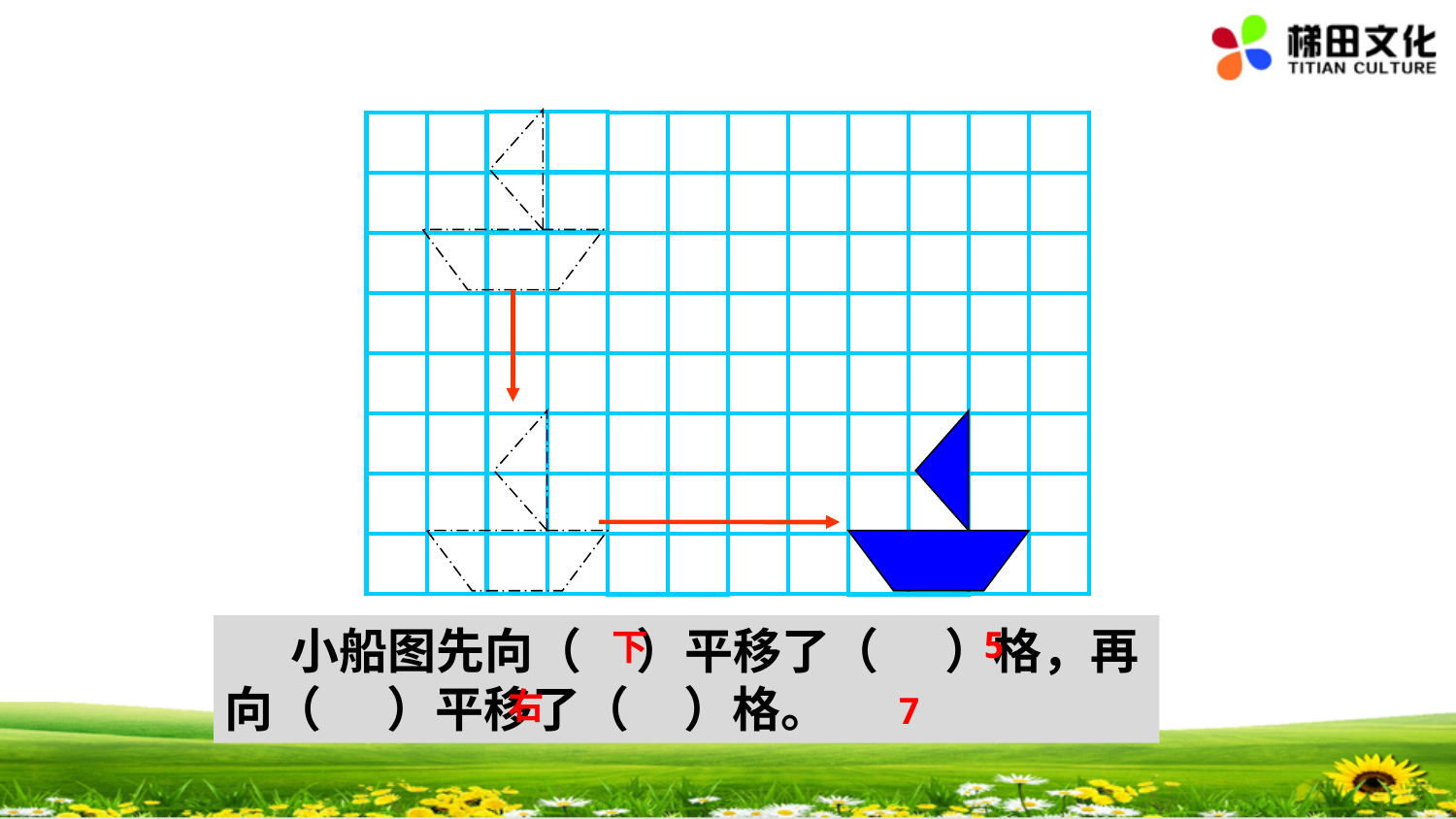

小船图先向（     ）平移了（      ）格，再向（      ）平移了（     ）格。
5
下
右
7